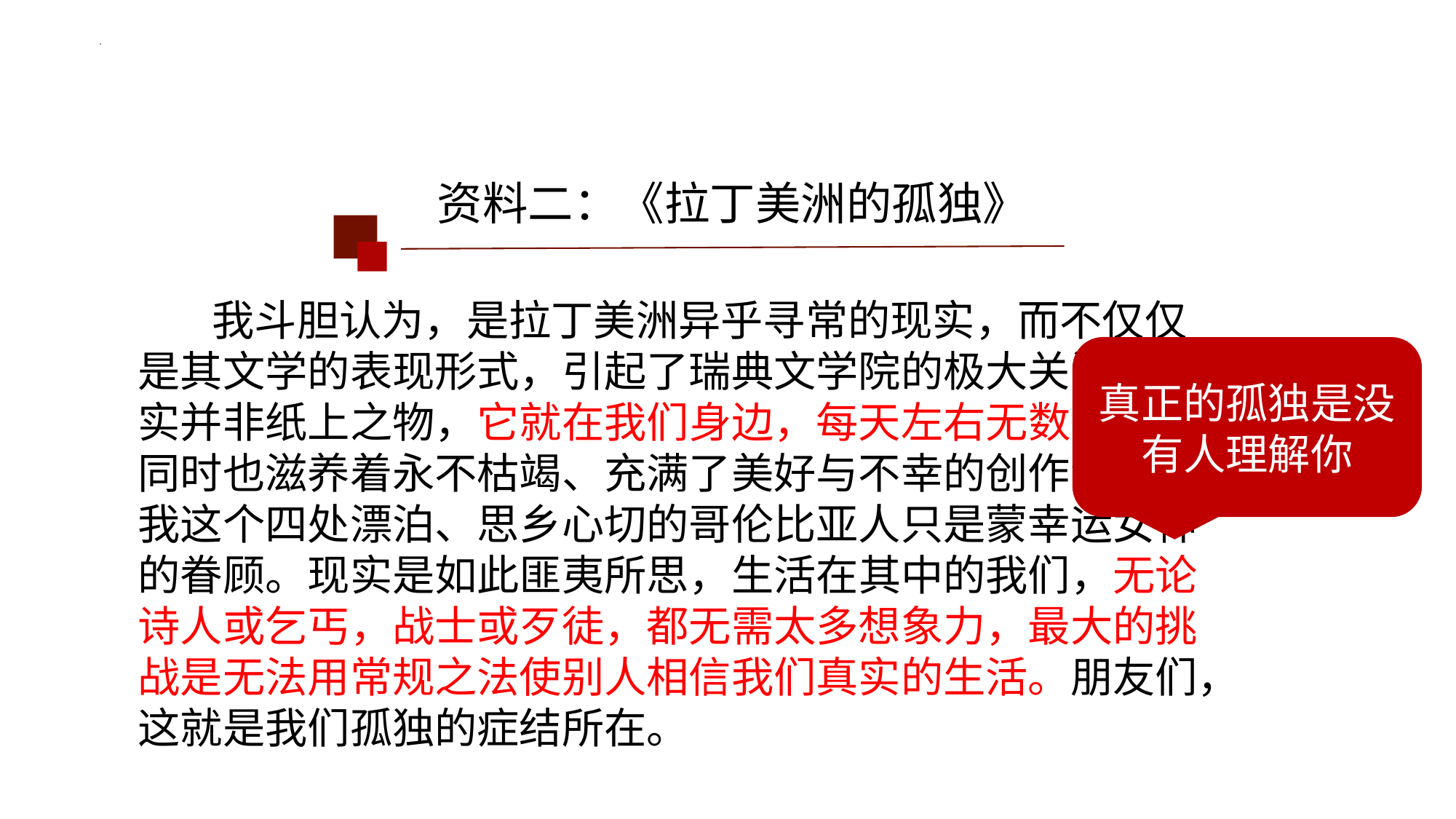

资料二：《拉丁美洲的孤独》

        我斗胆认为，是拉丁美洲异乎寻常的现实，而不仅仅是其文学的表现形式，引起了瑞典文学院的极大关注。现实并非纸上之物，它就在我们身边，每天左右无数生死，同时也滋养着永不枯竭、充满了美好与不幸的创作源泉，我这个四处漂泊、思乡心切的哥伦比亚人只是蒙幸运女神的眷顾。现实是如此匪夷所思，生活在其中的我们，无论诗人或乞丐，战士或歹徒，都无需太多想象力，最大的挑战是无法用常规之法使别人相信我们真实的生活。朋友们，这就是我们孤独的症结所在。
真正的孤独是没有人理解你